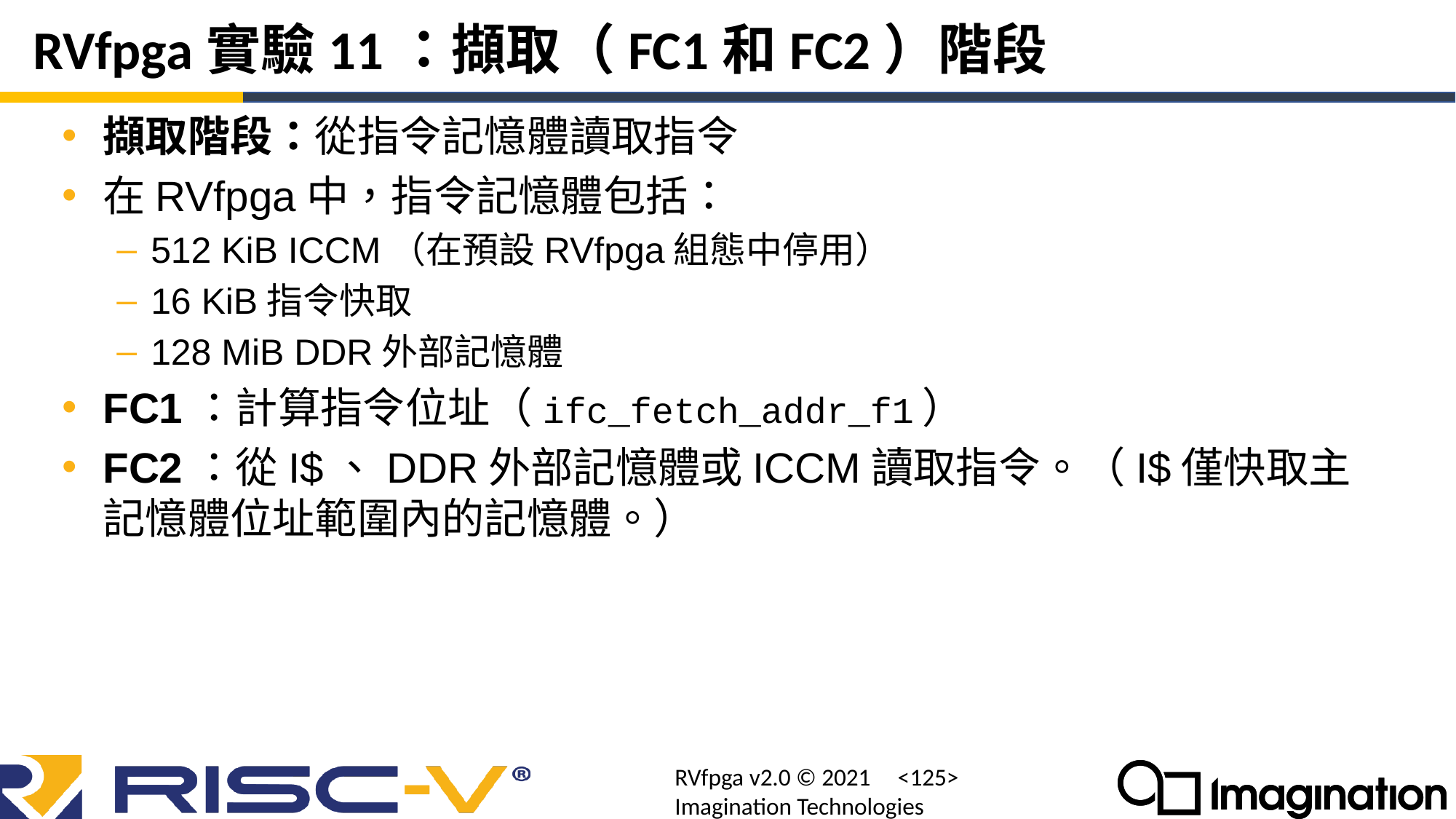

# RVfpga實驗11：擷取（FC1和FC2）階段
擷取階段：從指令記憶體讀取指令
在RVfpga中，指令記憶體包括：
512 KiB ICCM（在預設RVfpga組態中停用）
16 KiB指令快取
128 MiB DDR外部記憶體
FC1：計算指令位址（ifc_fetch_addr_f1）
FC2：從I$、DDR外部記憶體或ICCM讀取指令。（I$僅快取主記憶體位址範圍內的記憶體。）